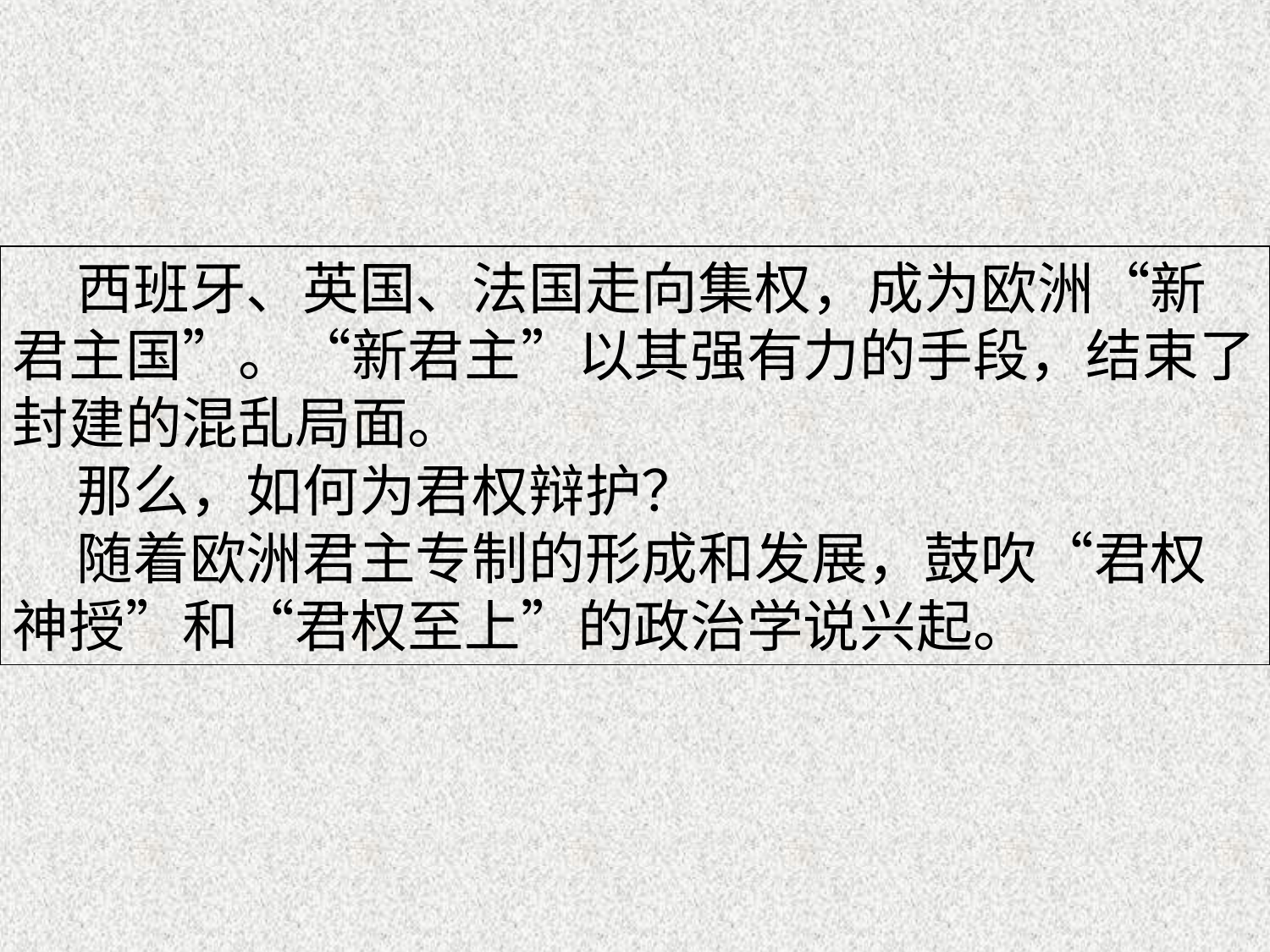

西班牙、英国、法国走向集权，成为欧洲“新君主国”。“新君主”以其强有力的手段，结束了封建的混乱局面。
    那么，如何为君权辩护？
    随着欧洲君主专制的形成和发展，鼓吹“君权神授”和“君权至上”的政治学说兴起。